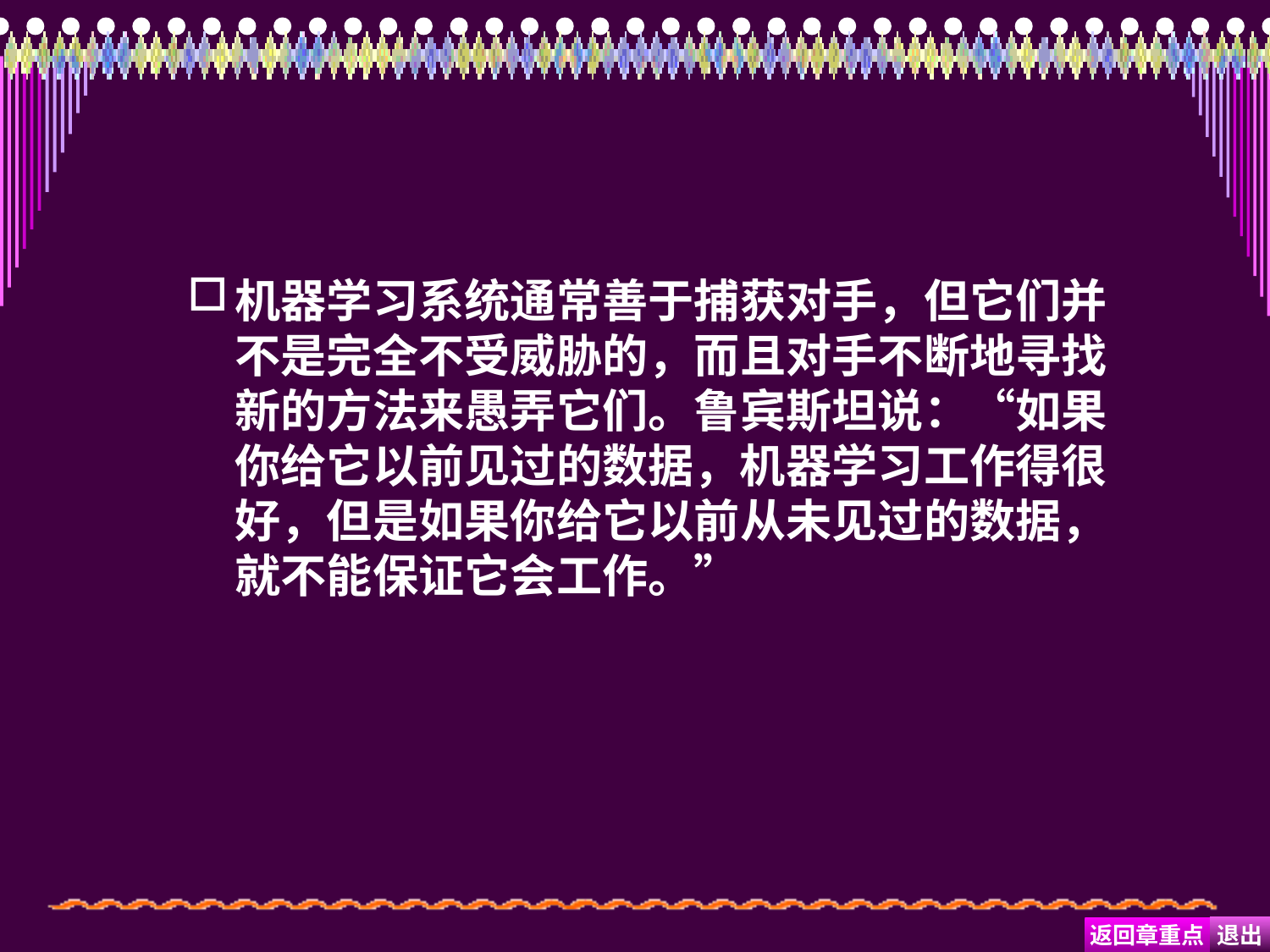

#
机器学习系统通常善于捕获对手，但它们并不是完全不受威胁的，而且对手不断地寻找新的方法来愚弄它们。鲁宾斯坦说：“如果你给它以前见过的数据，机器学习工作得很好，但是如果你给它以前从未见过的数据，就不能保证它会工作。”